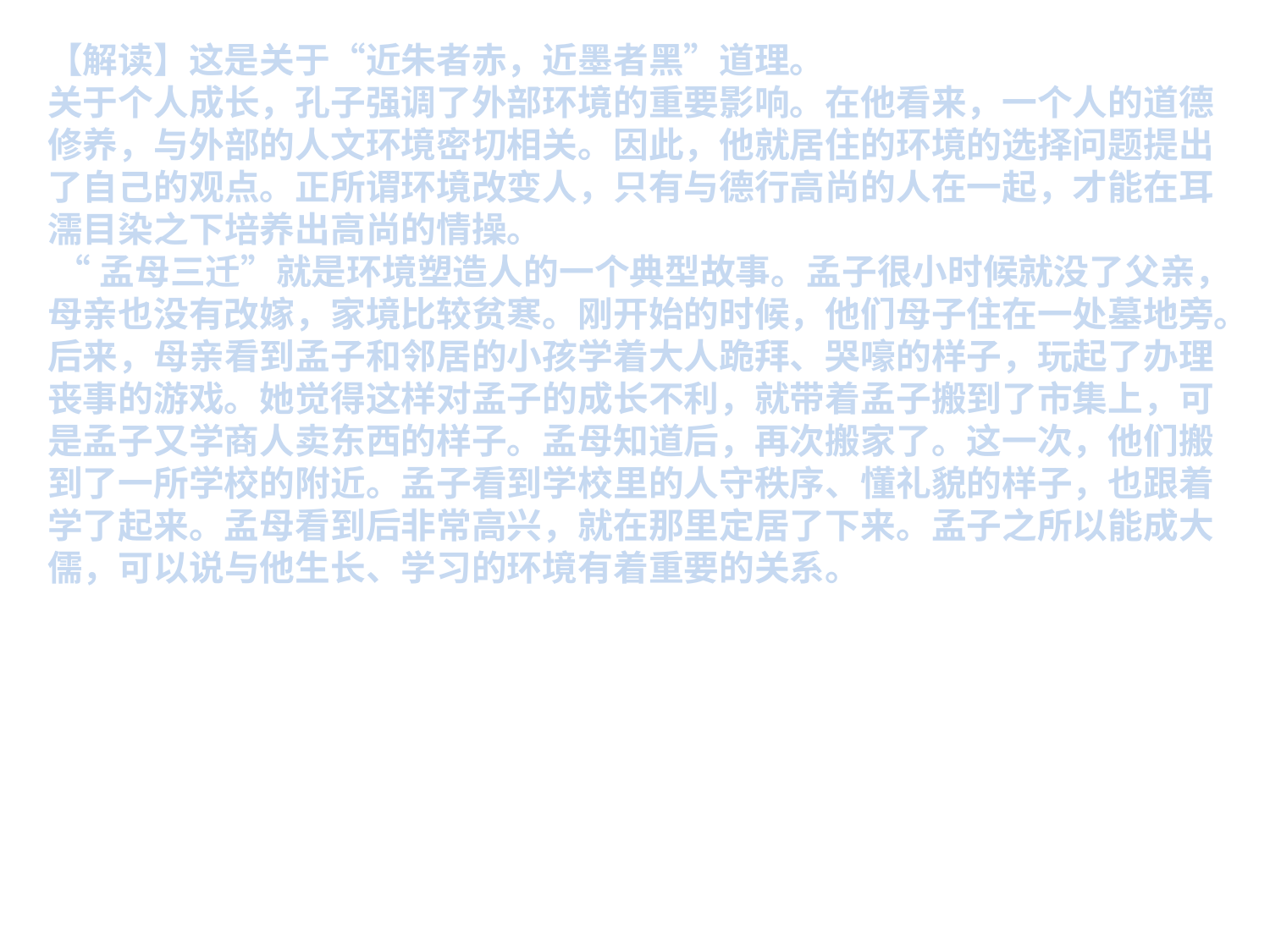

【解读】这是关于“近朱者赤，近墨者黑”道理。关于个人成长，孔子强调了外部环境的重要影响。在他看来，一个人的道德修养，与外部的人文环境密切相关。因此，他就居住的环境的选择问题提出了自己的观点。正所谓环境改变人，只有与德行高尚的人在一起，才能在耳濡目染之下培养出高尚的情操。 “孟母三迁”就是环境塑造人的一个典型故事。孟子很小时候就没了父亲，母亲也没有改嫁，家境比较贫寒。刚开始的时候，他们母子住在一处墓地旁。后来，母亲看到孟子和邻居的小孩学着大人跪拜、哭嚎的样子，玩起了办理丧事的游戏。她觉得这样对孟子的成长不利，就带着孟子搬到了市集上，可是孟子又学商人卖东西的样子。孟母知道后，再次搬家了。这一次，他们搬到了一所学校的附近。孟子看到学校里的人守秩序、懂礼貌的样子，也跟着学了起来。孟母看到后非常高兴，就在那里定居了下来。孟子之所以能成大儒，可以说与他生长、学习的环境有着重要的关系。